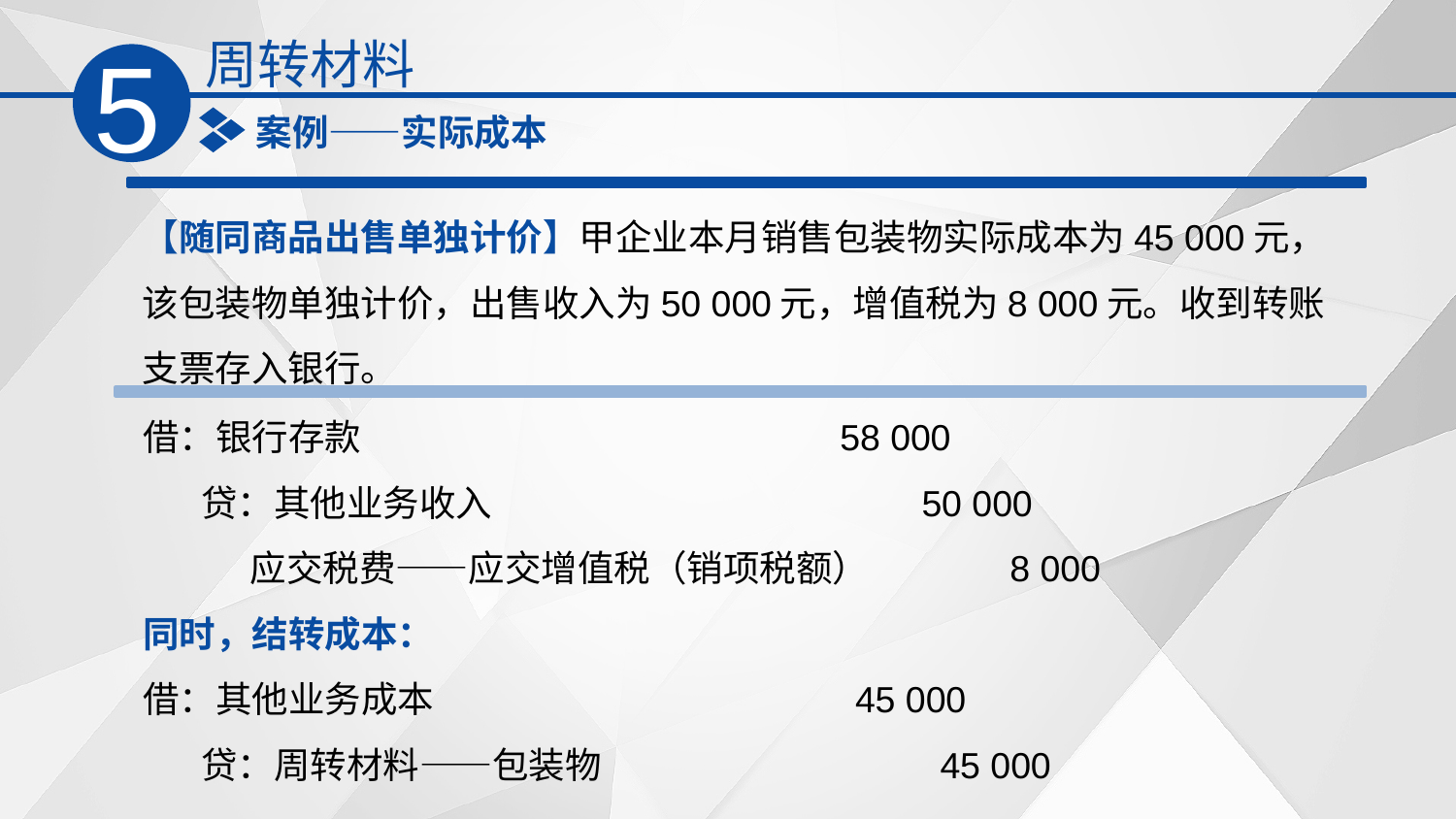

周转材料
5

案例——实际成本

【随同商品出售单独计价】甲企业本月销售包装物实际成本为45 000元，该包装物单独计价，出售收入为50 000元，增值税为8 000元。收到转账支票存入银行。
借：银行存款                                                         58 000
      贷：其他业务收入                                                   50 000
            应交税费——应交增值税（销项税额）                8 000
同时，结转成本：
借：其他业务成本                                                  45 000
      贷：周转材料——包装物                                        45 000